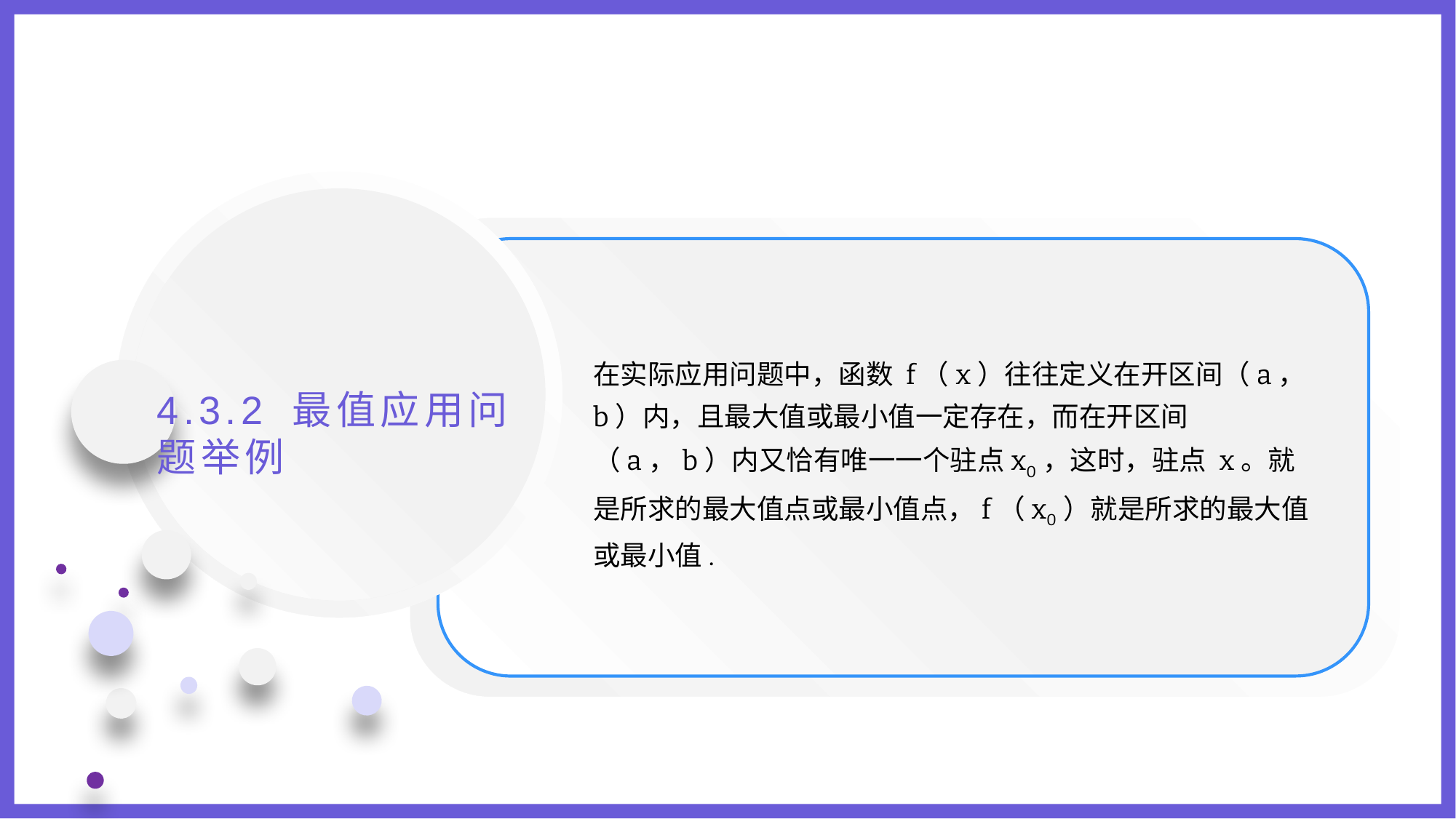

在实际应用问题中，函数 f（x）往往定义在开区间（a，b）内，且最大值或最小值一定存在，而在开区间（a，b）内又恰有唯一一个驻点x0，这时，驻点 x。就是所求的最大值点或最小值点，f（x0）就是所求的最大值或最小值.

4.3.2 最值应用问题举例